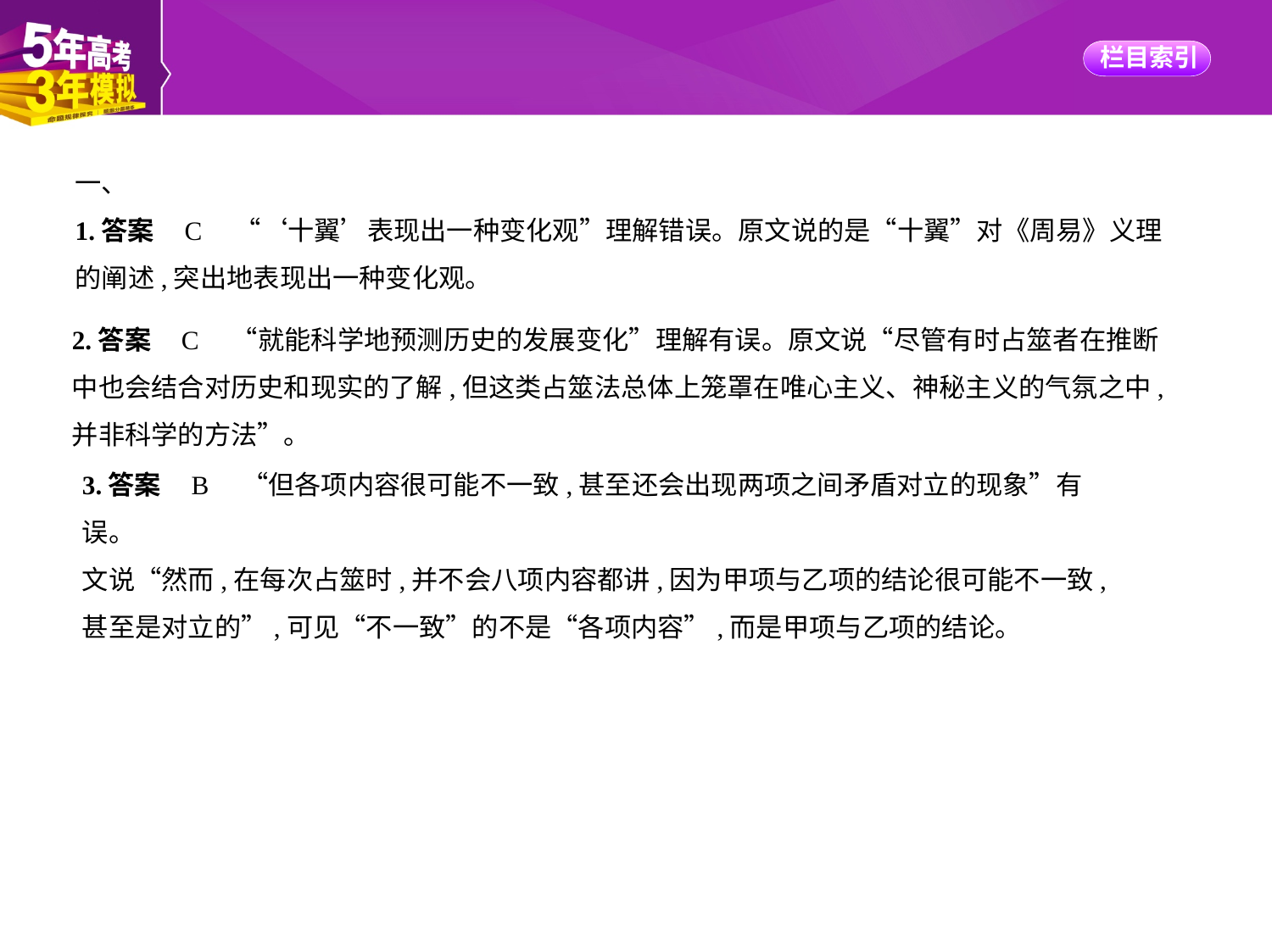

一、
1.答案    C　“‘十翼’表现出一种变化观”理解错误。原文说的是“十翼”对《周易》义理
的阐述,突出地表现出一种变化观。
2.答案    C　“就能科学地预测历史的发展变化”理解有误。原文说“尽管有时占筮者在推断
中也会结合对历史和现实的了解,但这类占筮法总体上笼罩在唯心主义、神秘主义的气氛之中,
并非科学的方法”。
3.答案    B　“但各项内容很可能不一致,甚至还会出现两项之间矛盾对立的现象”有误。
文说“然而,在每次占筮时,并不会八项内容都讲,因为甲项与乙项的结论很可能不一致,甚至是对立的”,可见“不一致”的不是“各项内容”,而是甲项与乙项的结论。